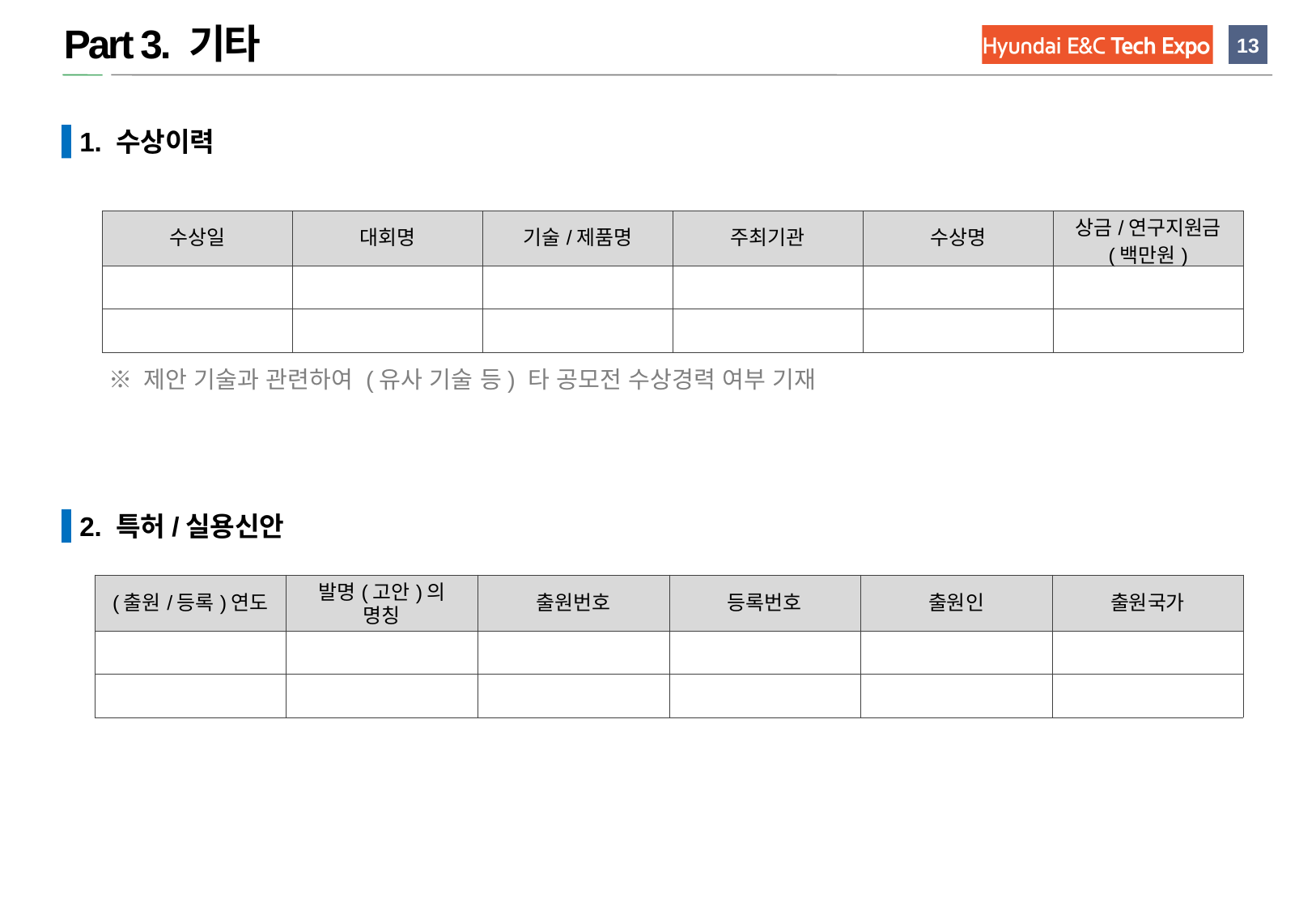

Part 3. 기타
   1. 수상이력

| 수상일 | 대회명 | 기술/제품명 | 주최기관 | 수상명 | 상금/연구지원금 (백만원) |
| --- | --- | --- | --- | --- | --- |
|  |  |  |  |  |  |
|  |  |  |  |  |  |
※ 제안 기술과 관련하여 (유사 기술 등) 타 공모전 수상경력 여부 기재
   2. 특허/실용신안

| (출원/등록)연도 | 발명(고안)의 명칭 | 출원번호 | 등록번호 | 출원인 | 출원국가 |
| --- | --- | --- | --- | --- | --- |
|  |  |  |  |  |  |
|  |  |  |  |  |  |